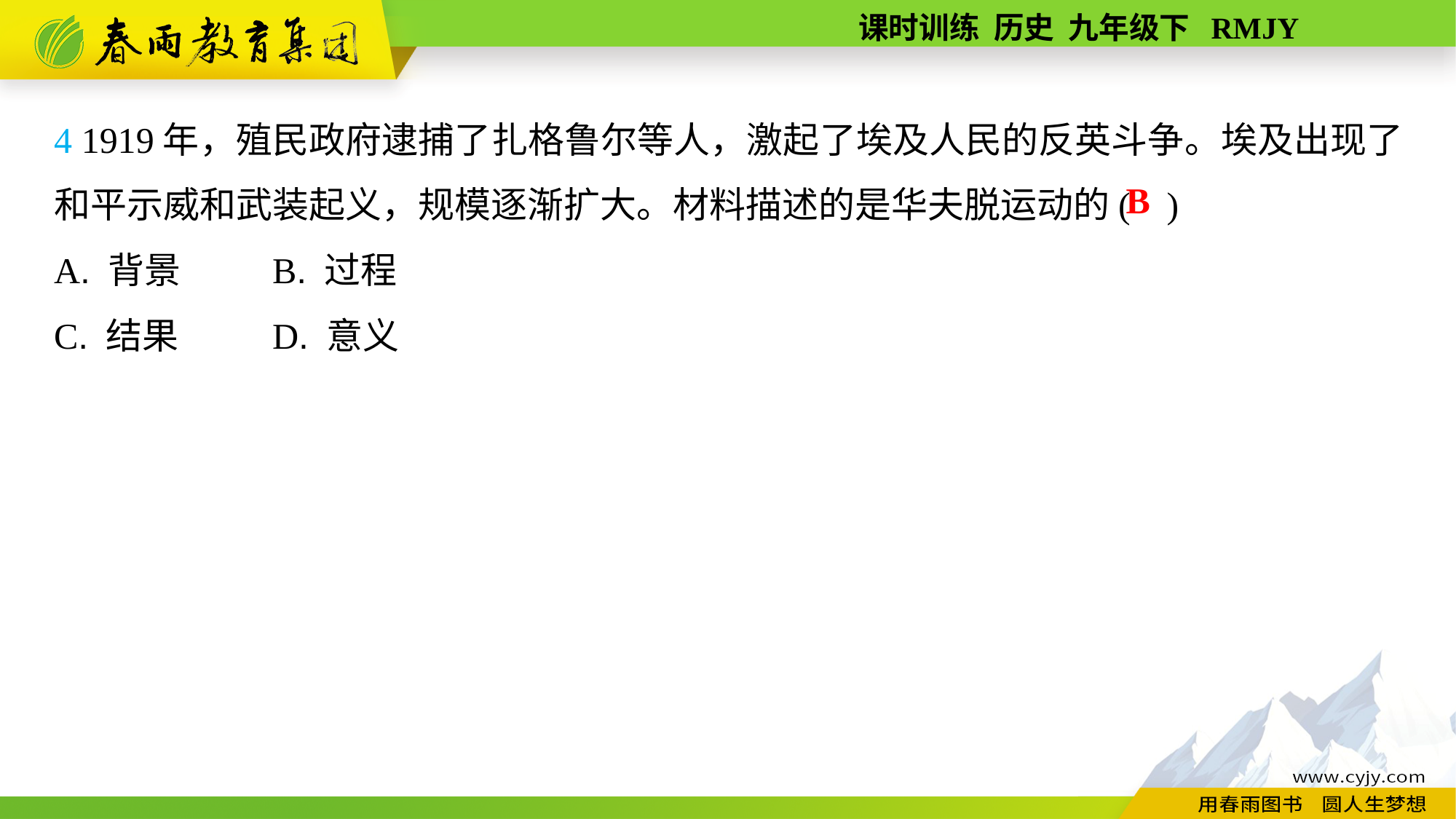

4 1919年，殖民政府逮捕了扎格鲁尔等人，激起了埃及人民的反英斗争。埃及出现了和平示威和武装起义，规模逐渐扩大。材料描述的是华夫脱运动的(    )
A. 背景	B. 过程
C. 结果	D. 意义
B